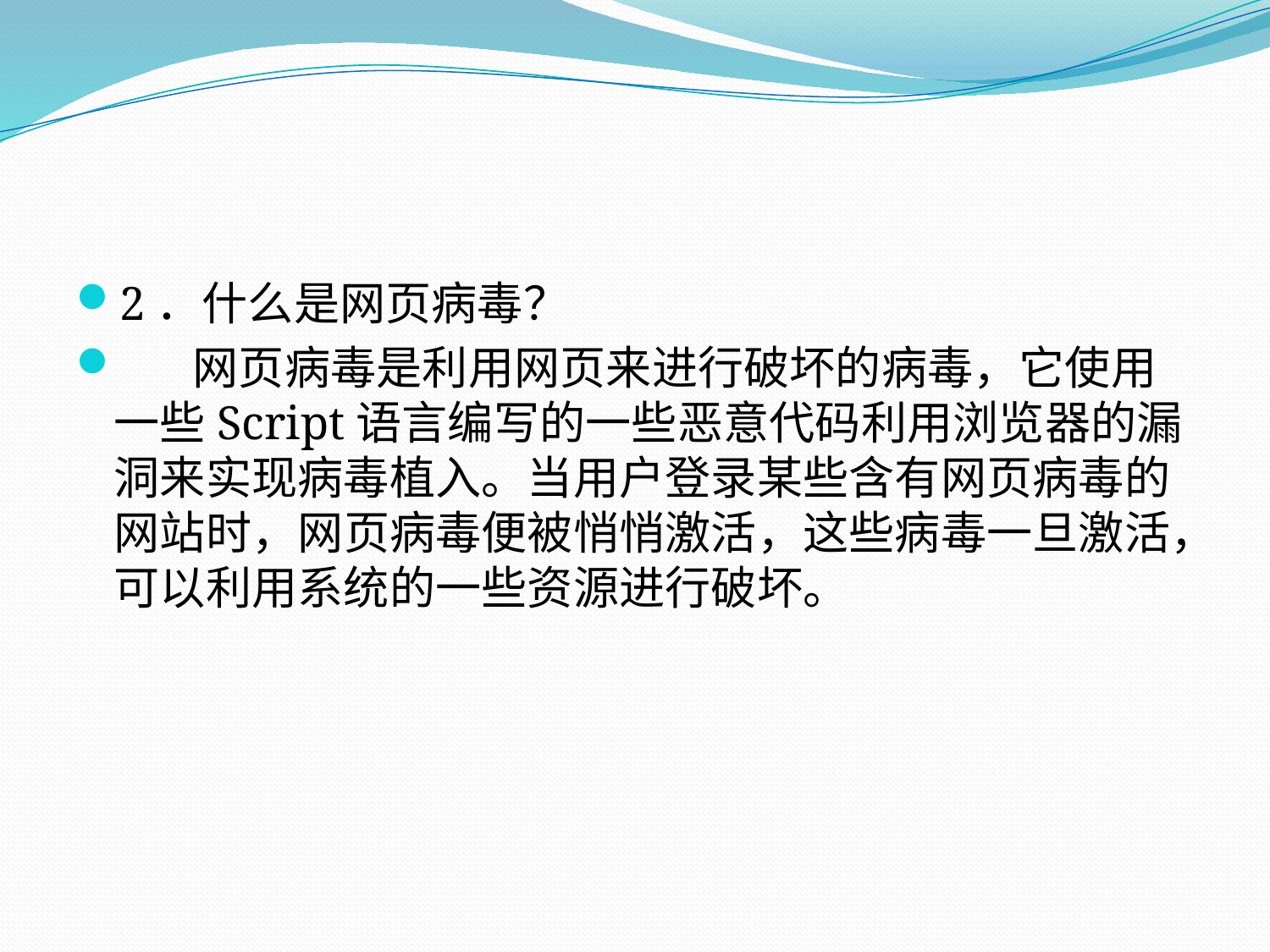

#
2．什么是网页病毒？
      网页病毒是利用网页来进行破坏的病毒，它使用一些Script语言编写的一些恶意代码利用浏览器的漏洞来实现病毒植入。当用户登录某些含有网页病毒的网站时，网页病毒便被悄悄激活，这些病毒一旦激活，可以利用系统的一些资源进行破坏。